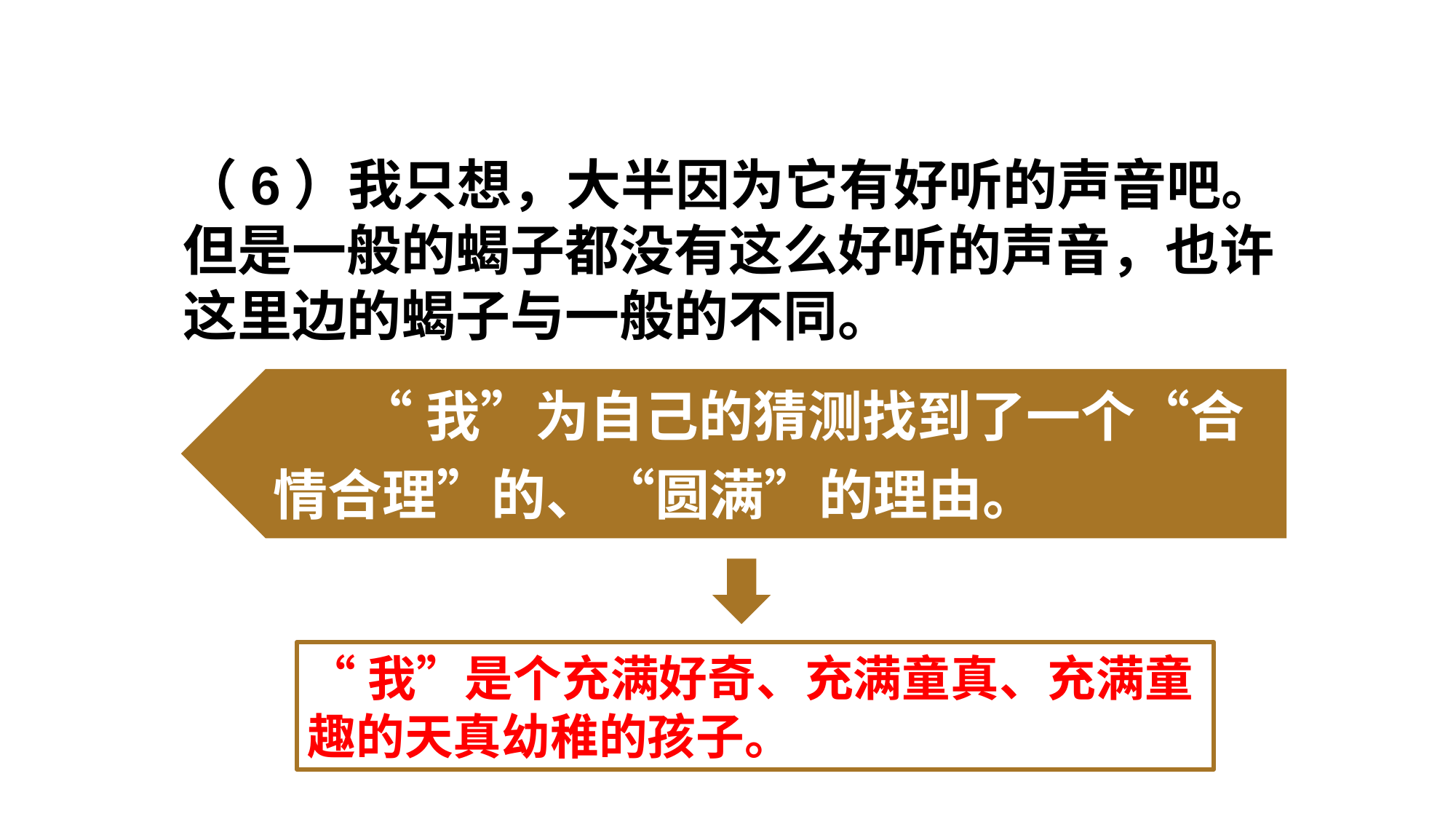

（6）我只想，大半因为它有好听的声音吧。但是一般的蝎子都没有这么好听的声音，也许这里边的蝎子与一般的不同。
       “我”为自己的猜测找到了一个“合情合理”的、“圆满”的理由。

“我”是个充满好奇、充满童真、充满童趣的天真幼稚的孩子。